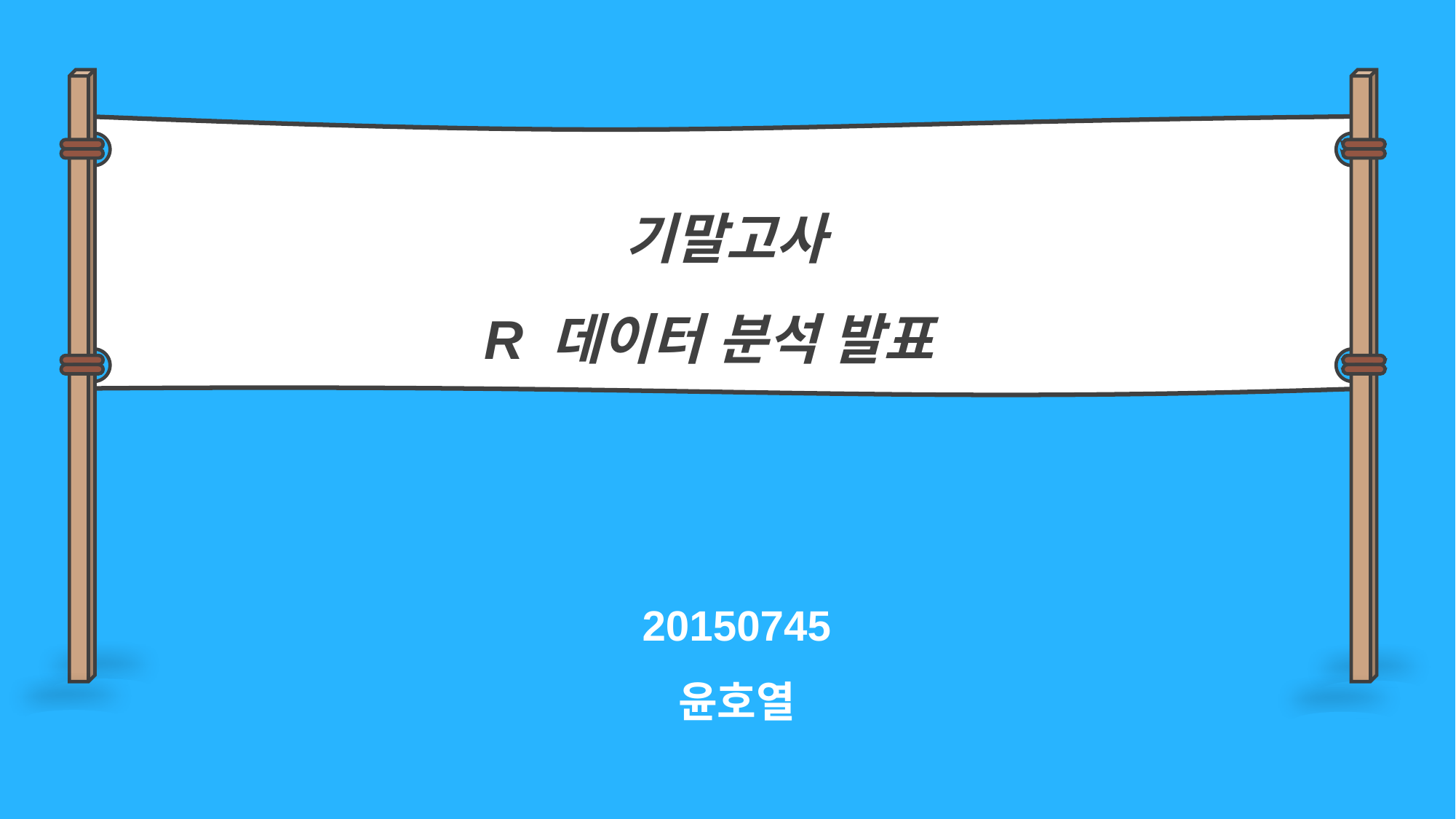

기말고사
R 데이터 분석 발표
20150745
윤호열